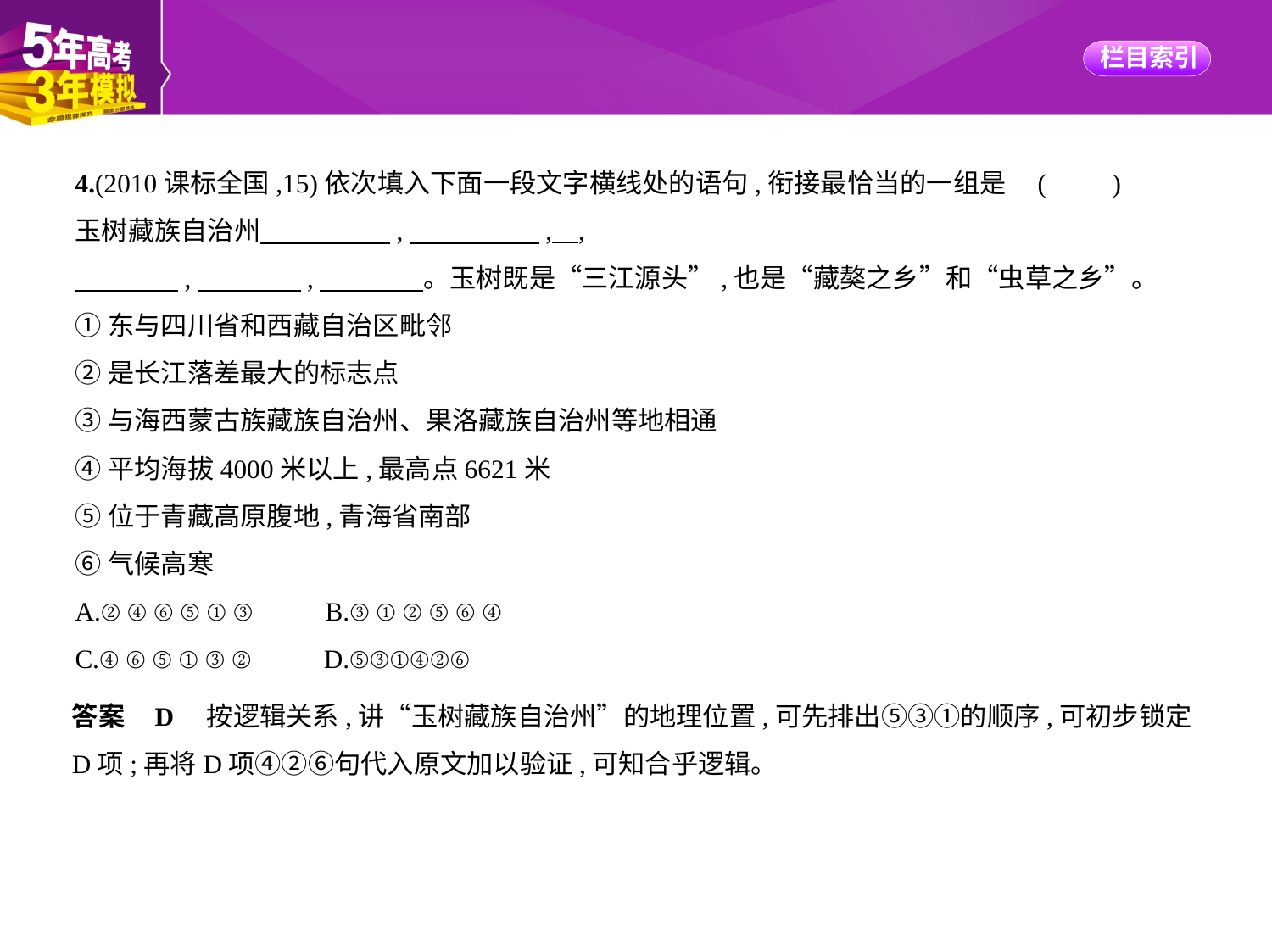

4.(2010课标全国,15)依次填入下面一段文字横线处的语句,衔接最恰当的一组是 (　　)
玉树藏族自治州　　　　    ,　　　　    ,    ,
　　　    ,　　　    ,　　　    。玉树既是“三江源头”,也是“藏獒之乡”和“虫草之乡”。
①东与四川省和西藏自治区毗邻
②是长江落差最大的标志点
③与海西蒙古族藏族自治州、果洛藏族自治州等地相通
④平均海拔4000米以上,最高点6621米
⑤位于青藏高原腹地,青海省南部
⑥气候高寒
A.②④⑥⑤①③　　B.③①②⑤⑥④
C.④⑥⑤①③②　　D.⑤③①④②⑥
答案    D　按逻辑关系,讲“玉树藏族自治州”的地理位置,可先排出⑤③①的顺序,可初步锁定
D项;再将D项④②⑥句代入原文加以验证,可知合乎逻辑。